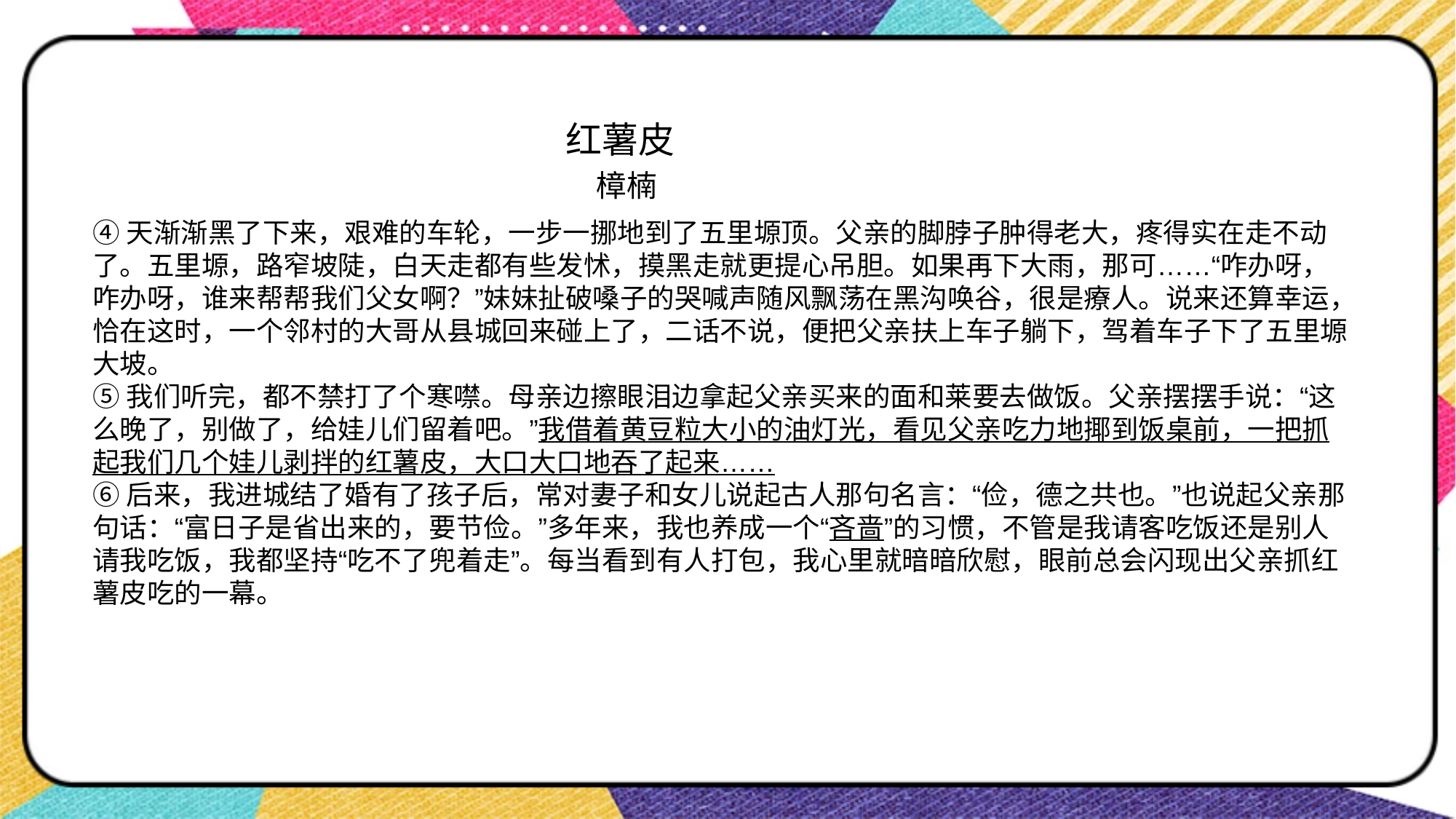

红薯皮
   樟楠
④天渐渐黑了下来，艰难的车轮，一步一挪地到了五里塬顶。父亲的脚脖子肿得老大，疼得实在走不动了。五里塬，路窄坡陡，白天走都有些发怵，摸黑走就更提心吊胆。如果再下大雨，那可……“咋办呀，咋办呀，谁来帮帮我们父女啊？”妹妹扯破嗓子的哭喊声随风飘荡在黑沟唤谷，很是療人。说来还算幸运，恰在这时，一个邻村的大哥从县城回来碰上了，二话不说，便把父亲扶上车子躺下，驾着车子下了五里塬大坡。
⑤我们听完，都不禁打了个寒噤。母亲边擦眼泪边拿起父亲买来的面和莱要去做饭。父亲摆摆手说：“这么晚了，别做了，给娃儿们留着吧。”我借着黄豆粒大小的油灯光，看见父亲吃力地揶到饭桌前，一把抓起我们几个娃儿剥拌的红薯皮，大口大口地吞了起来……
⑥后来，我进城结了婚有了孩子后，常对妻子和女儿说起古人那句名言：“俭，德之共也。”也说起父亲那句话：“富日子是省出来的，要节俭。”多年来，我也养成一个“吝啬”的习惯，不管是我请客吃饭还是别人请我吃饭，我都坚持“吃不了兜着走”。每当看到有人打包，我心里就暗暗欣慰，眼前总会闪现出父亲抓红薯皮吃的一幕。